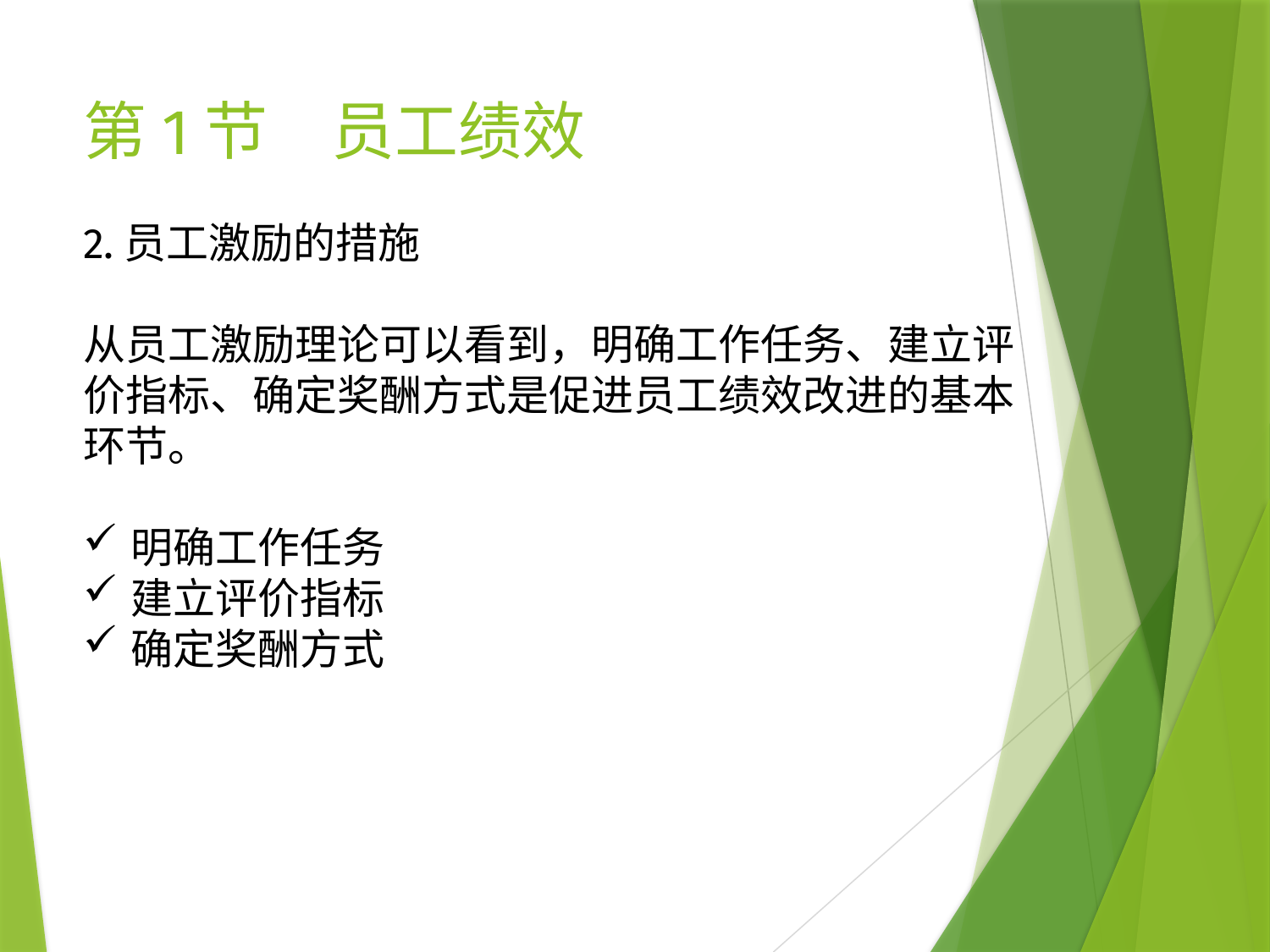

# 第1节　员工绩效
2.员工激励的措施

从员工激励理论可以看到，明确工作任务、建立评价指标、确定奖酬方式是促进员工绩效改进的基本环节。

明确工作任务
建立评价指标
确定奖酬方式